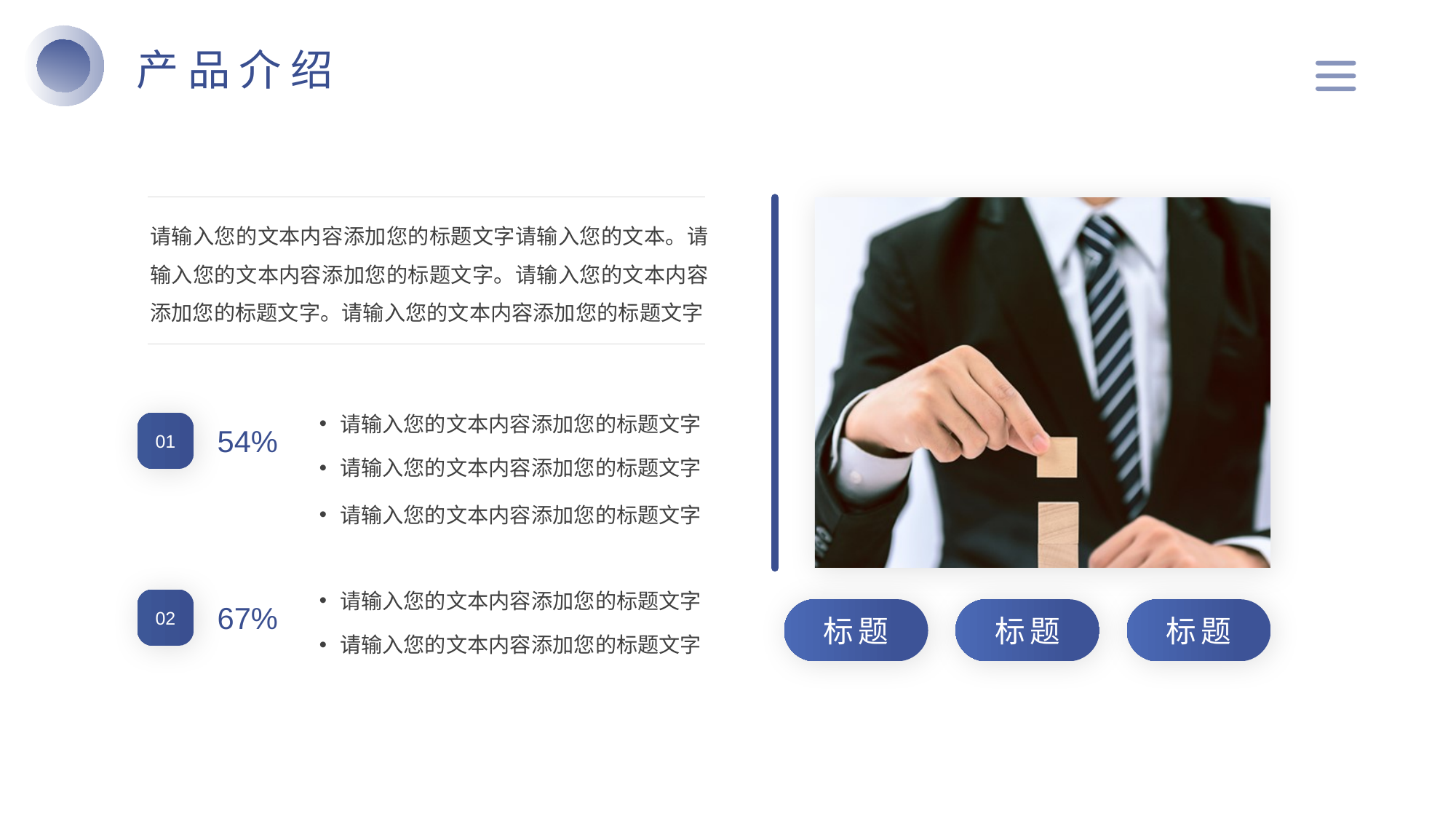

产品介绍
请输入您的文本内容添加您的标题文字请输入您的文本。请输入您的文本内容添加您的标题文字。请输入您的文本内容添加您的标题文字。请输入您的文本内容添加您的标题文字

请输入您的文本内容添加您的标题文字
请输入您的文本内容添加您的标题文字
请输入您的文本内容添加您的标题文字
01
54%
请输入您的文本内容添加您的标题文字
请输入您的文本内容添加您的标题文字
02
67%
标题
标题
标题